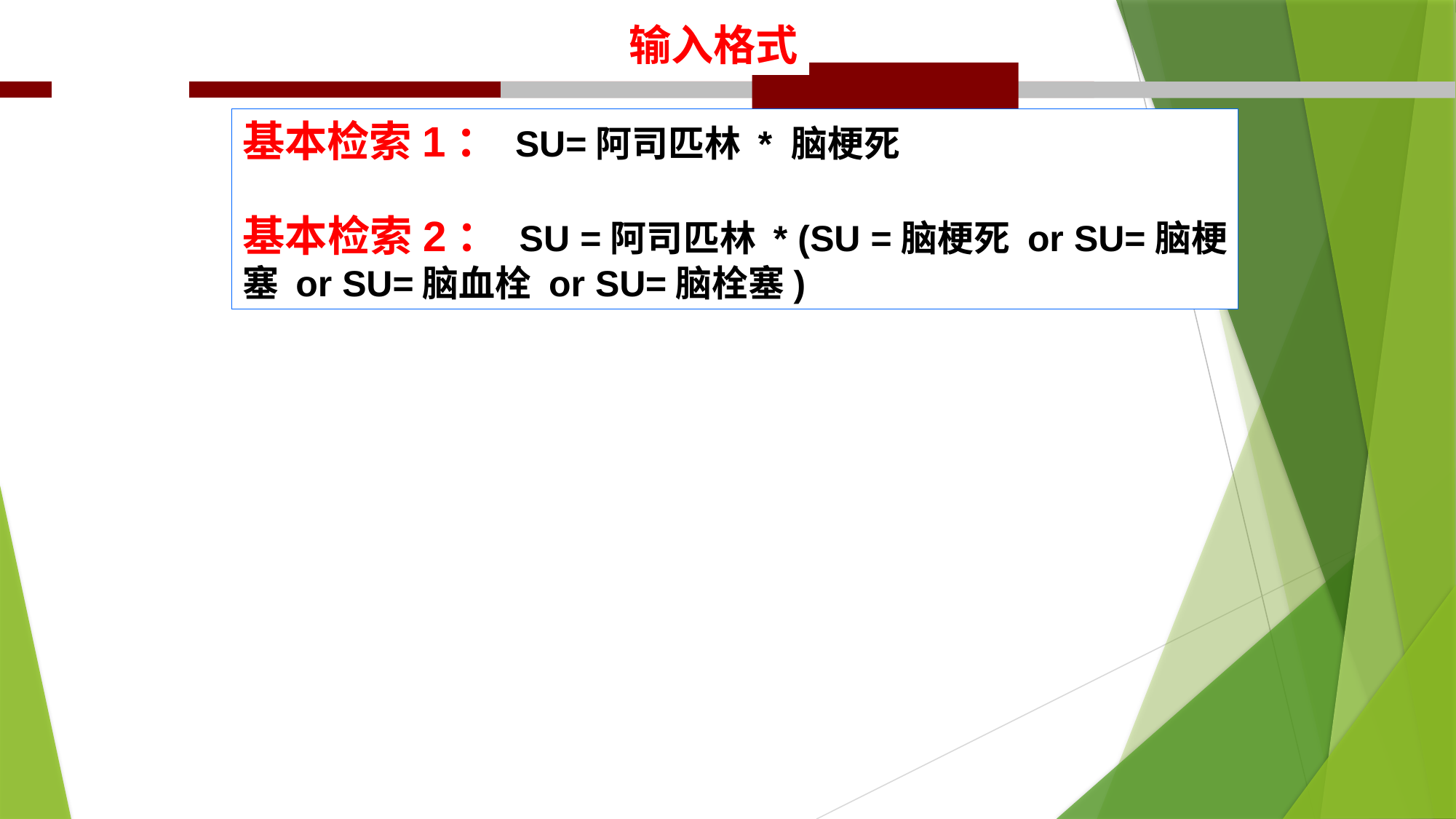

输入格式
基本检索1： SU=阿司匹林 * 脑梗死

基本检索2： SU =阿司匹林 * (SU =脑梗死 or SU=脑梗塞 or SU=脑血栓 or SU=脑栓塞)